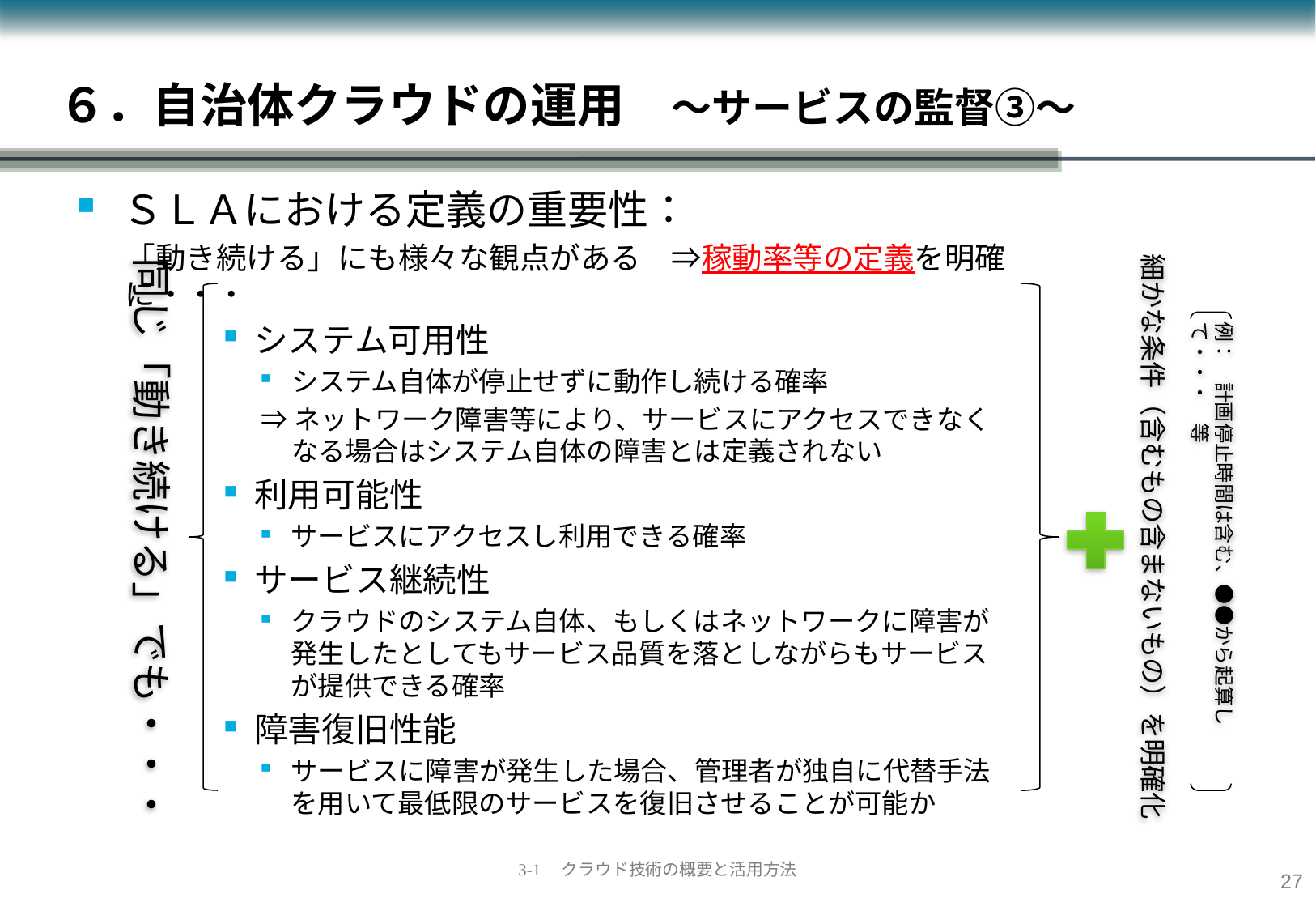

# ６．自治体クラウドの運用　～サービスの監督③～
ＳＬＡにおける定義の重要性：
「動き続ける」にも様々な観点がある　⇒稼動率等の定義を明確に・・・
システム可用性
システム自体が停止せずに動作し続ける確率
⇒ネットワーク障害等により、サービスにアクセスできなくなる場合はシステム自体の障害とは定義されない
利用可能性
サービスにアクセスし利用できる確率
サービス継続性
クラウドのシステム自体、もしくはネットワークに障害が発生したとしてもサービス品質を落としながらもサービスが提供できる確率
障害復旧性能
サービスに障害が発生した場合、管理者が独自に代替手法を用いて最低限のサービスを復旧させることが可能か

細かな条件（含むもの含まないもの）を明確化
例：　計画停止時間は含む、●●から起算して・・・　等
同じ「動き続ける」でも・・・

27
3-1　クラウド技術の概要と活用方法